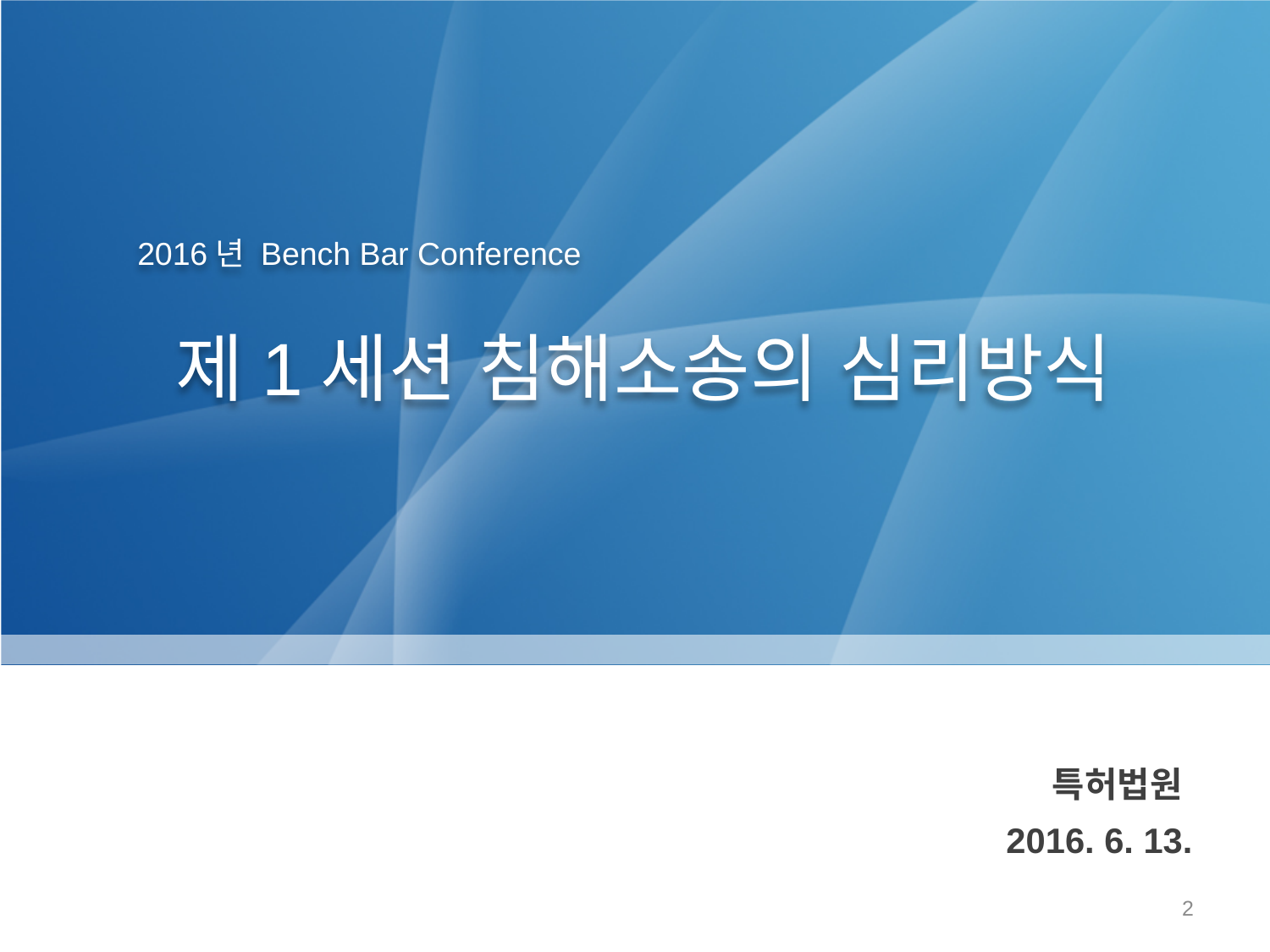

2016년 Bench Bar Conference

 제1세션 침해소송의 심리방식
특허법원
 2016. 6. 13.

2